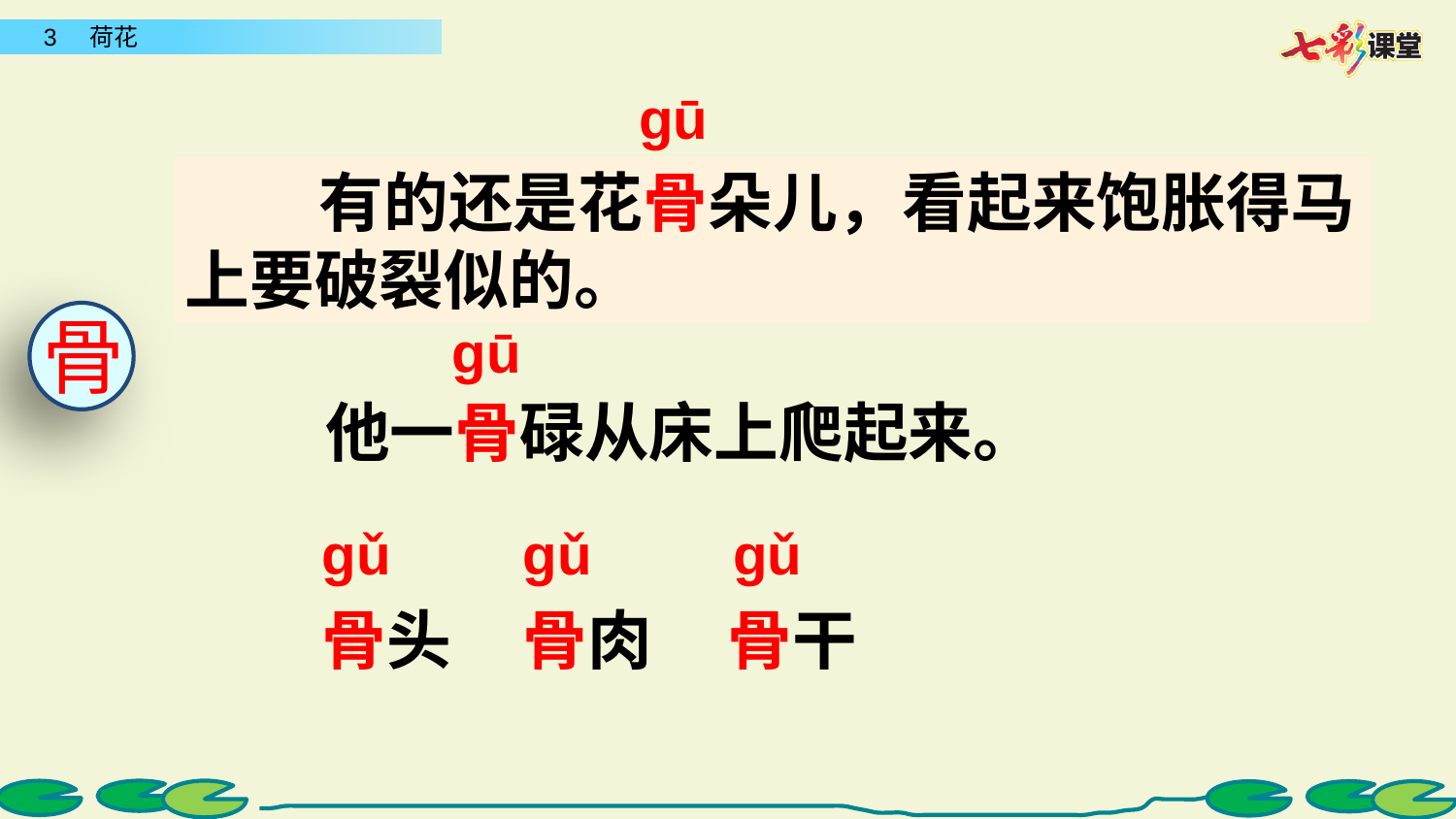

ɡū
        有的还是花骨朵儿，看起来饱胀得马上要破裂似的。
骨

ɡū
        他一骨碌从床上爬起来。
ɡǔ
ɡǔ
ɡǔ
骨头
骨肉
骨干